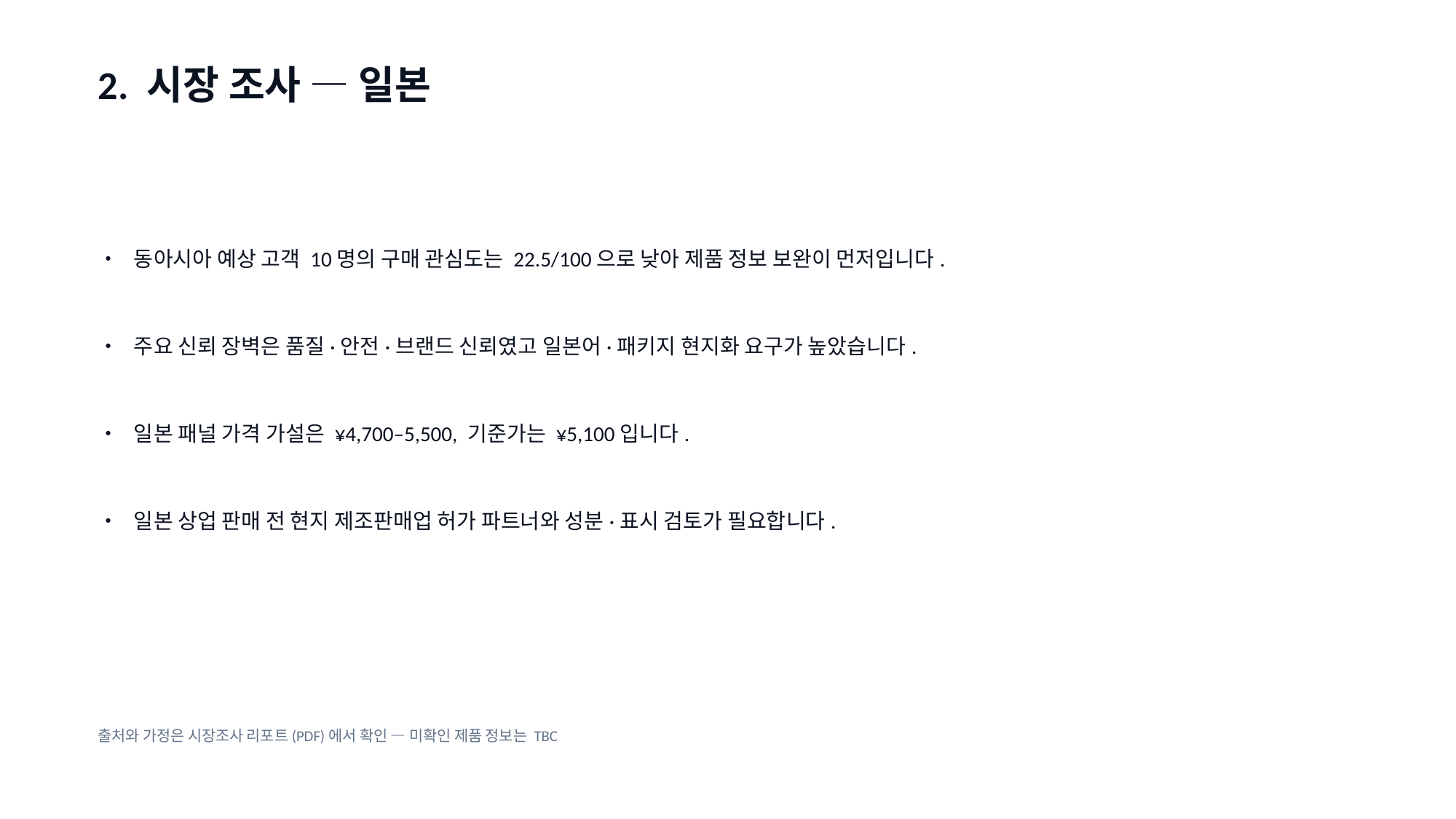

2. 시장 조사 — 일본
•  동아시아 예상 고객 10명의 구매 관심도는 22.5/100으로 낮아 제품 정보 보완이 먼저입니다.
•  주요 신뢰 장벽은 품질·안전·브랜드 신뢰였고 일본어·패키지 현지화 요구가 높았습니다.
•  일본 패널 가격 가설은 ¥4,700–5,500, 기준가는 ¥5,100입니다.
•  일본 상업 판매 전 현지 제조판매업 허가 파트너와 성분·표시 검토가 필요합니다.
출처와 가정은 시장조사 리포트(PDF)에서 확인 — 미확인 제품 정보는 TBC